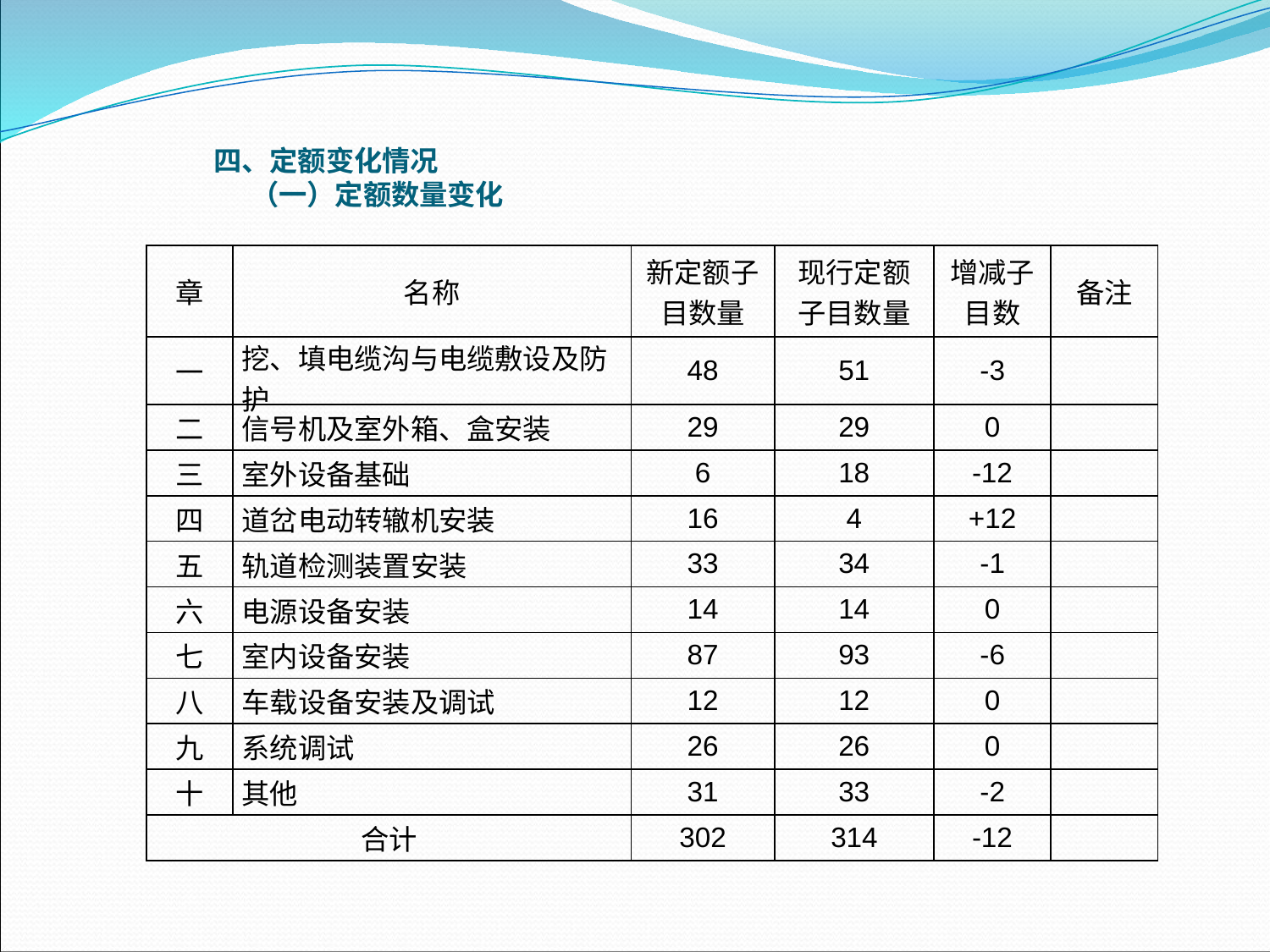

四、定额变化情况（一）定额数量变化
| 章 | 名称 | 新定额子目数量 | 现行定额子目数量 | 增减子目数 | 备注 |
| --- | --- | --- | --- | --- | --- |
| 一 | 挖、填电缆沟与电缆敷设及防护 | 48 | 51 | -3 |  |
| 二 | 信号机及室外箱、盒安装 | 29 | 29 | 0 |  |
| 三 | 室外设备基础 | 6 | 18 | -12 |  |
| 四 | 道岔电动转辙机安装 | 16 | 4 | +12 |  |
| 五 | 轨道检测装置安装 | 33 | 34 | -1 |  |
| 六 | 电源设备安装 | 14 | 14 | 0 |  |
| 七 | 室内设备安装 | 87 | 93 | -6 |  |
| 八 | 车载设备安装及调试 | 12 | 12 | 0 |  |
| 九 | 系统调试 | 26 | 26 | 0 |  |
| 十 | 其他 | 31 | 33 | -2 |  |
| 合计 |  | 302 | 314 | -12 |  |